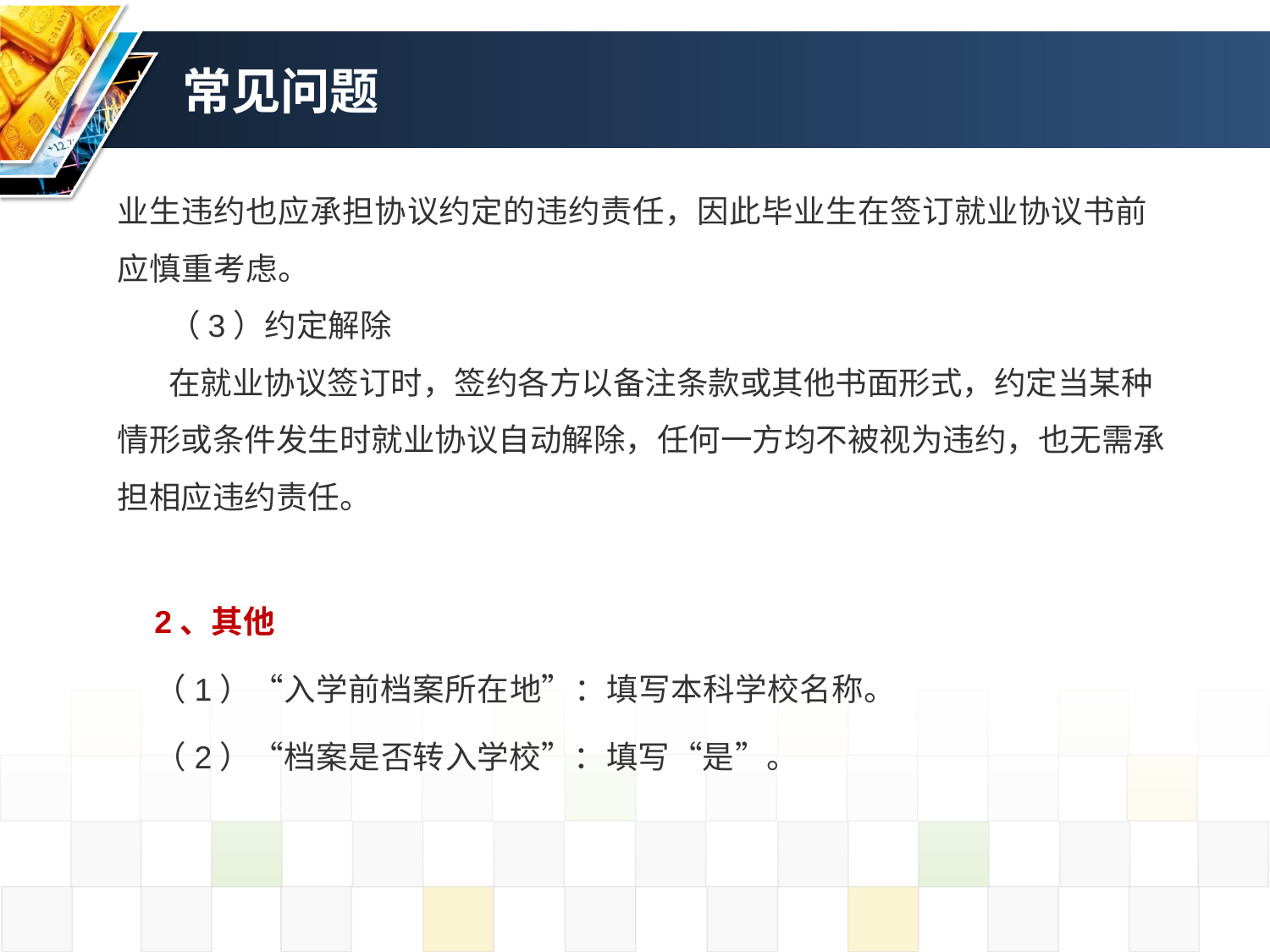

# 常见问题
业生违约也应承担协议约定的违约责任，因此毕业生在签订就业协议书前应慎重考虑。
（3）约定解除
在就业协议签订时，签约各方以备注条款或其他书面形式，约定当某种情形或条件发生时就业协议自动解除，任何一方均不被视为违约，也无需承担相应违约责任。

2、其他
（1）“入学前档案所在地”：填写本科学校名称。
（2）“档案是否转入学校”：填写“是”。